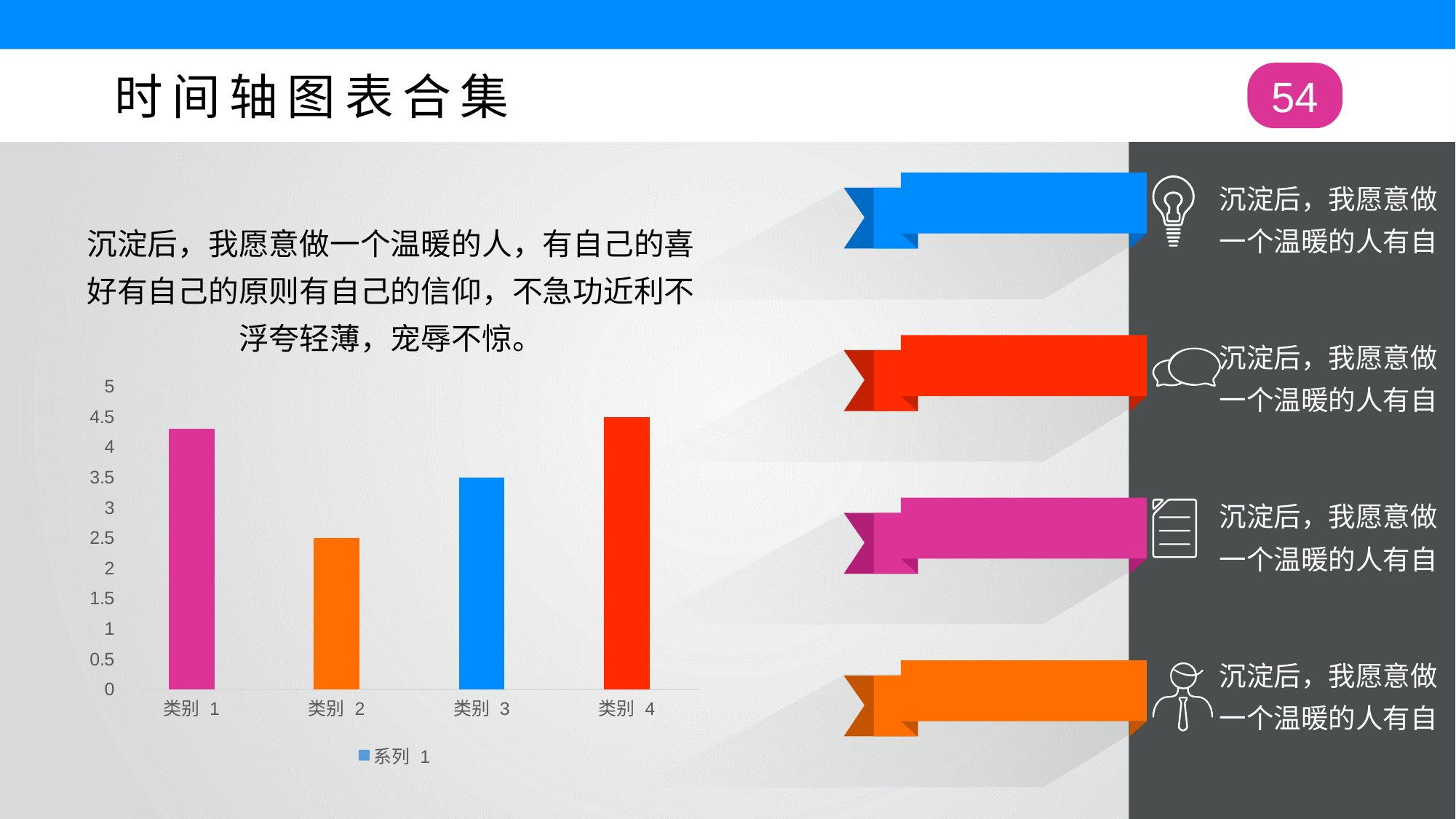

时间轴图表合集
54

沉淀后，我愿意做一个温暖的人有自

沉淀后，我愿意做一个温暖的人，有自己的喜好有自己的原则有自己的信仰，不急功近利不浮夸轻薄，宠辱不惊。

### Chart

| Category | 系列 1 |
|---|---|
| 类别 1 | 4.3 |
| 类别 2 | 2.5 |
| 类别 3 | 3.5 |
| 类别 4 | 4.5 |
沉淀后，我愿意做一个温暖的人有自

沉淀后，我愿意做一个温暖的人有自

沉淀后，我愿意做一个温暖的人有自